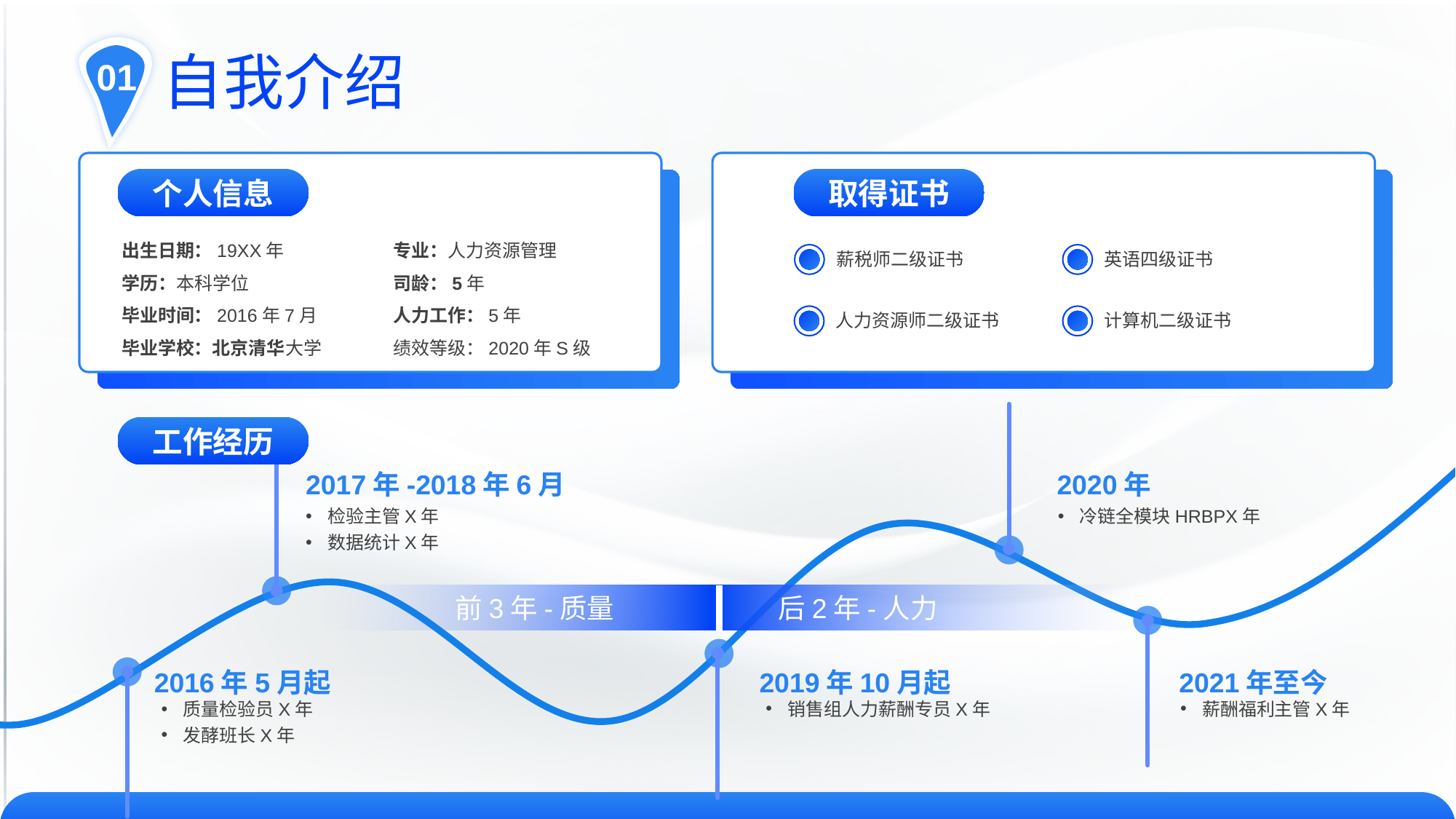

01
自我介绍

个人信息

取得证书

专业：人力资源管理
司龄：5年
人力工作：5年
绩效等级：2020年S级
出生日期：19XX年
学历：本科学位
毕业时间：2016年7月
毕业学校：北京清华大学
薪税师二级证书

英语四级证书

人力资源师二级证书

计算机二级证书

工作经历
2017年-2018年6月
2020年
检验主管X年
数据统计X年
冷链全模块HRBPX年

前3年-质量
后2年-人力

2016年5月起
2019年10月起
2021年至今
质量检验员X年
发酵班长X年
销售组人力薪酬专员X年
薪酬福利主管X年